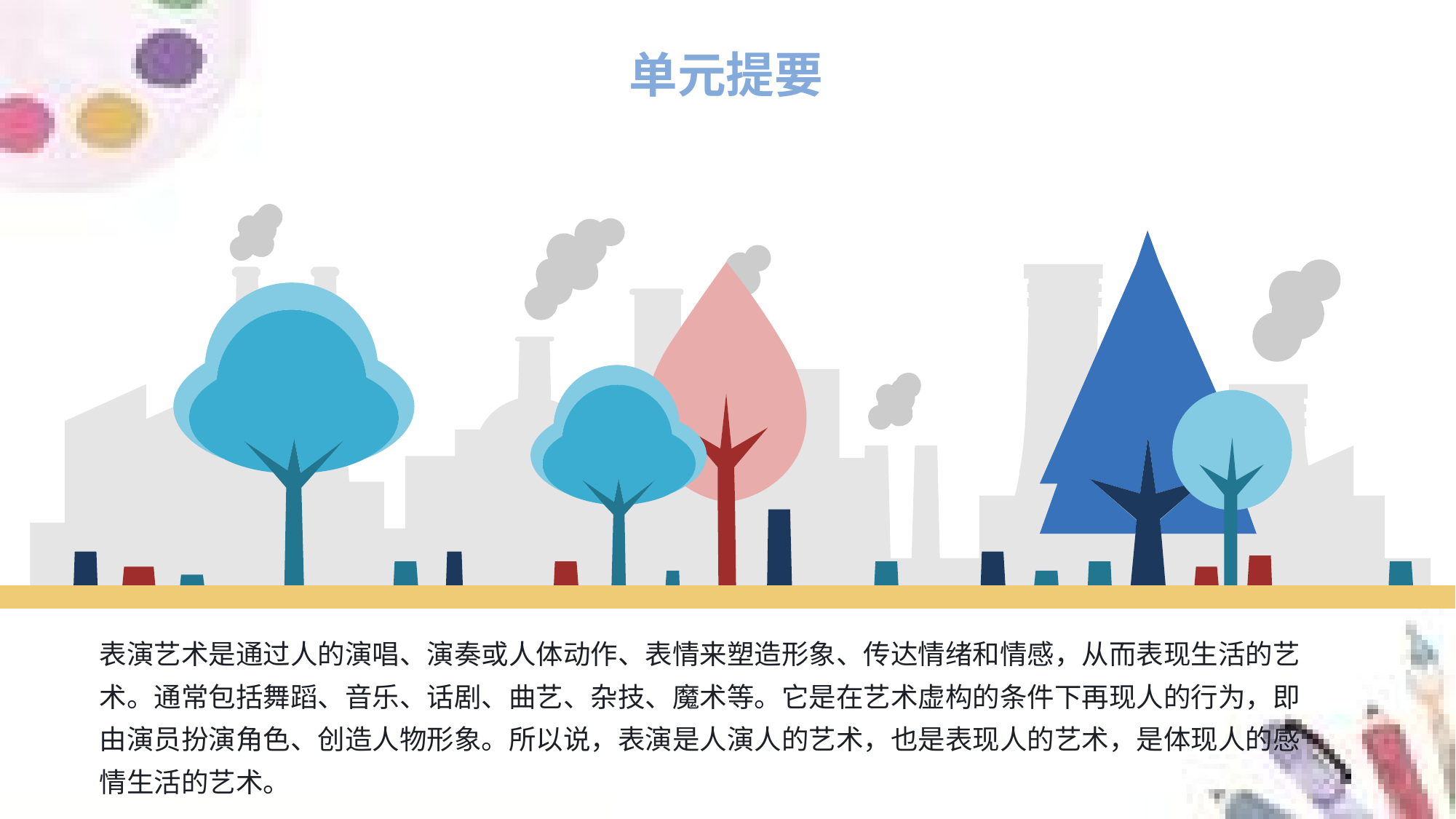

单元提要

表演艺术是通过人的演唱、演奏或人体动作、表情来塑造形象、传达情绪和情感，从而表现生活的艺术。通常包括舞蹈、音乐、话剧、曲艺、杂技、魔术等。它是在艺术虚构的条件下再现人的行为，即由演员扮演角色、创造人物形象。所以说，表演是人演人的艺术，也是表现人的艺术，是体现人的感情生活的艺术。